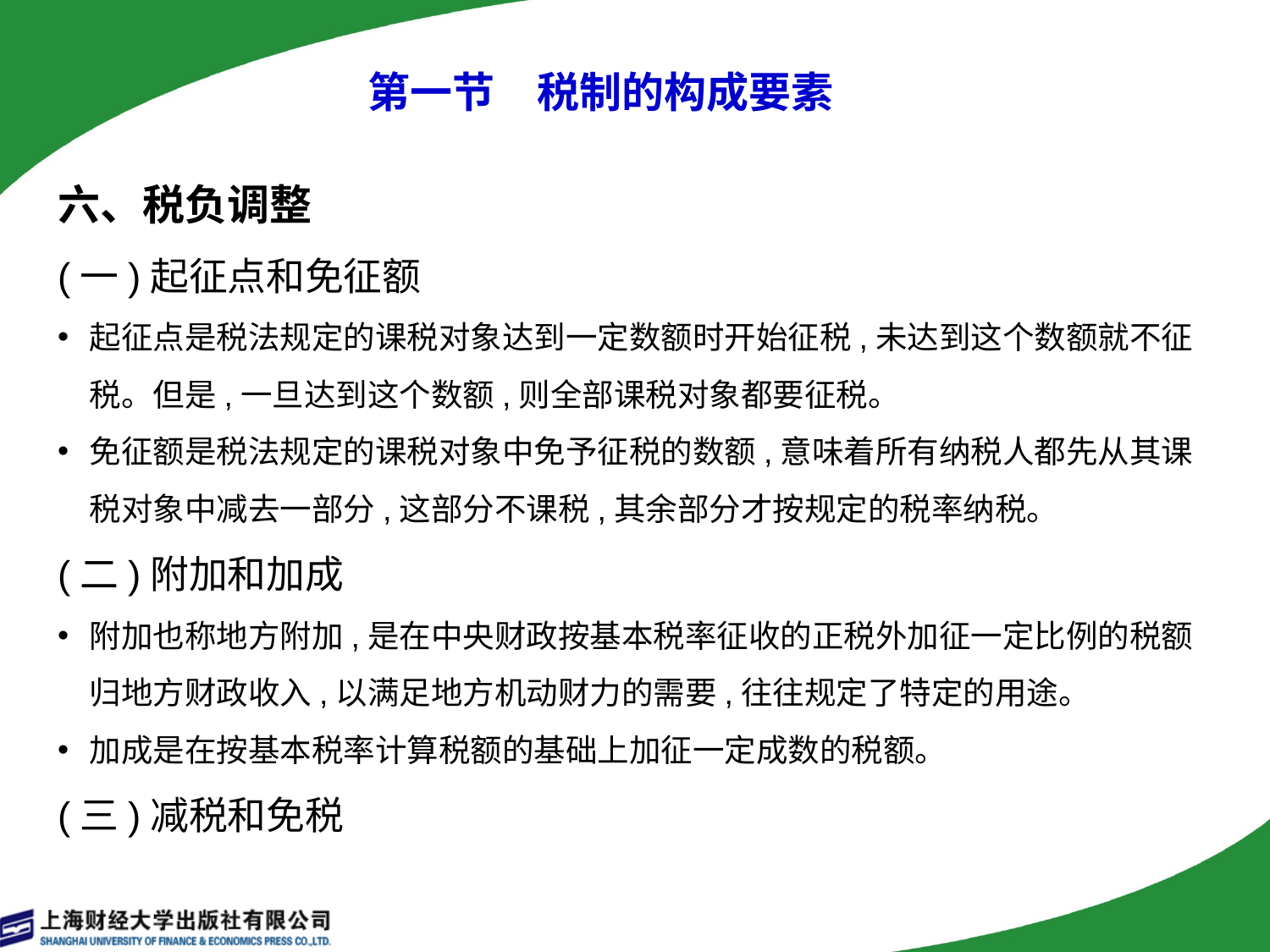

# 第一节　税制的构成要素
六、税负调整
(一)起征点和免征额
起征点是税法规定的课税对象达到一定数额时开始征税,未达到这个数额就不征税。但是,一旦达到这个数额,则全部课税对象都要征税。
免征额是税法规定的课税对象中免予征税的数额,意味着所有纳税人都先从其课税对象中减去一部分,这部分不课税,其余部分才按规定的税率纳税。
(二)附加和加成
附加也称地方附加,是在中央财政按基本税率征收的正税外加征一定比例的税额归地方财政收入,以满足地方机动财力的需要,往往规定了特定的用途。
加成是在按基本税率计算税额的基础上加征一定成数的税额。
(三)减税和免税